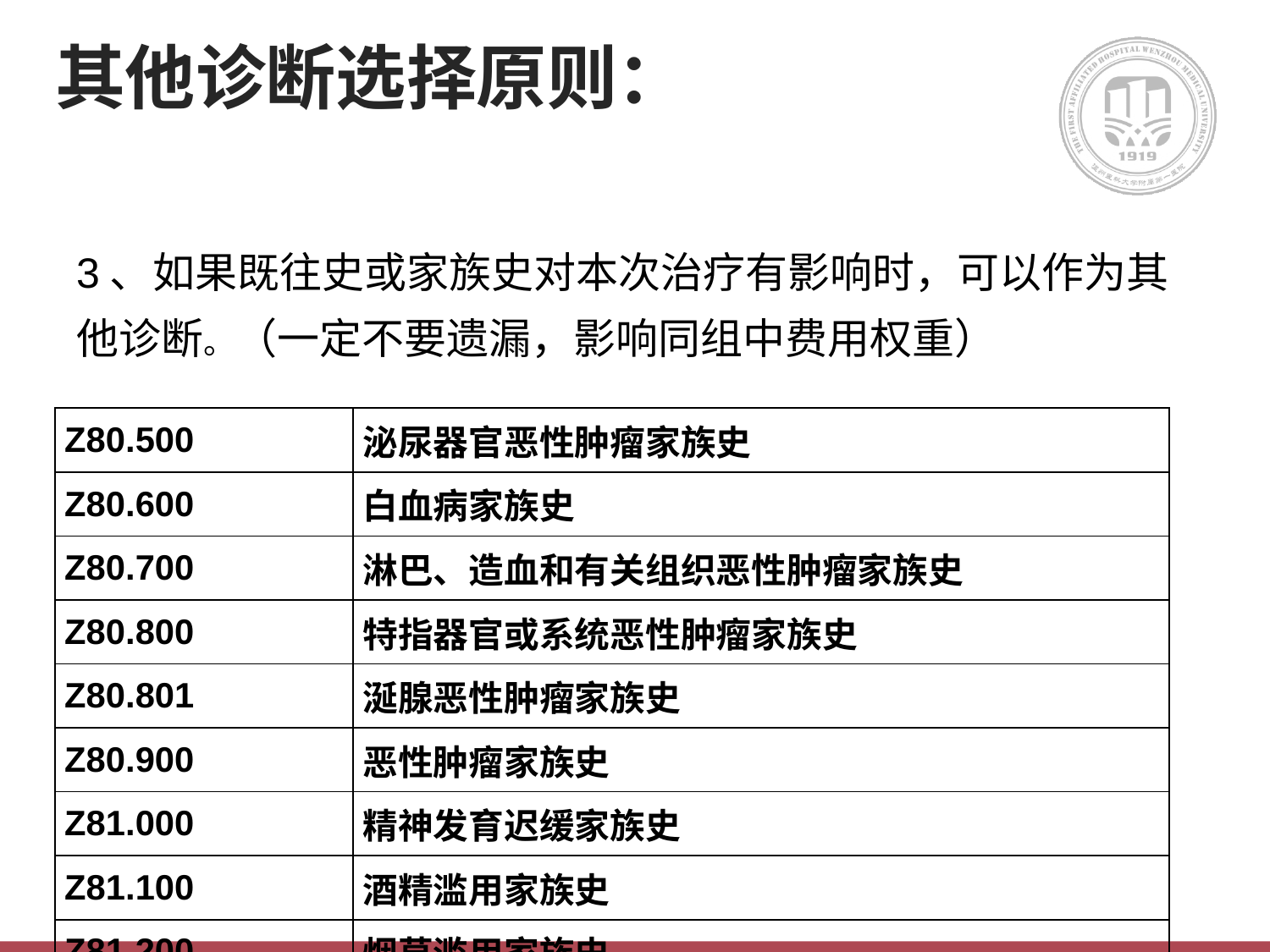

# 其他诊断选择原则：
3、如果既往史或家族史对本次治疗有影响时，可以作为其他诊断。（一定不要遗漏，影响同组中费用权重）
| Z80.500 | 泌尿器官恶性肿瘤家族史 |
| --- | --- |
| Z80.600 | 白血病家族史 |
| Z80.700 | 淋巴、造血和有关组织恶性肿瘤家族史 |
| Z80.800 | 特指器官或系统恶性肿瘤家族史 |
| Z80.801 | 涎腺恶性肿瘤家族史 |
| Z80.900 | 恶性肿瘤家族史 |
| Z81.000 | 精神发育迟缓家族史 |
| Z81.100 | 酒精滥用家族史 |
| Z81.200 | 烟草滥用家族史 |